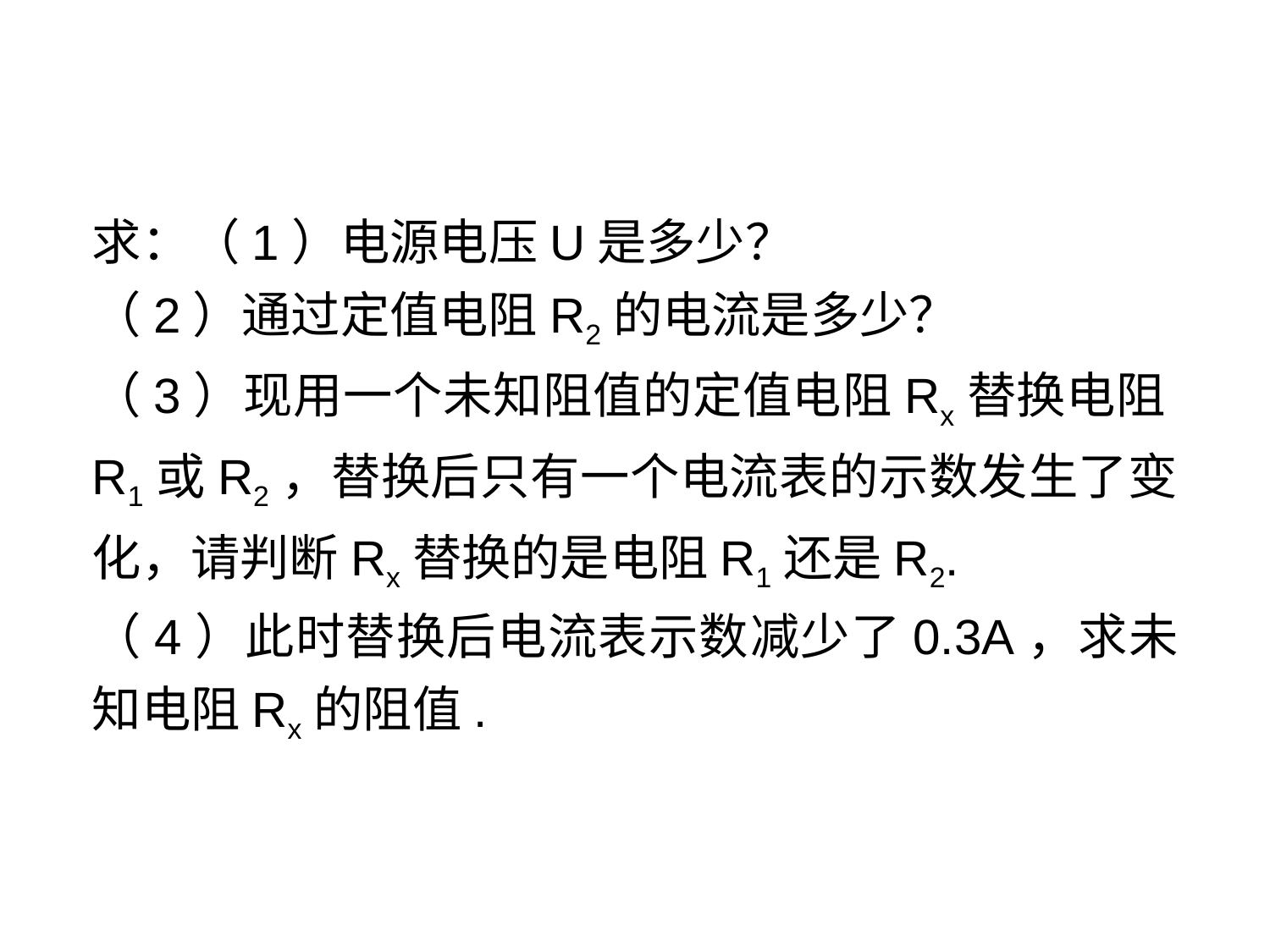

求：（1）电源电压U是多少？
（2）通过定值电阻R2的电流是多少？
（3）现用一个未知阻值的定值电阻Rx替换电阻R1或R2，替换后只有一个电流表的示数发生了变化，请判断Rx替换的是电阻R1还是R2.
（4）此时替换后电流表示数减少了0.3A，求未知电阻Rx的阻值.